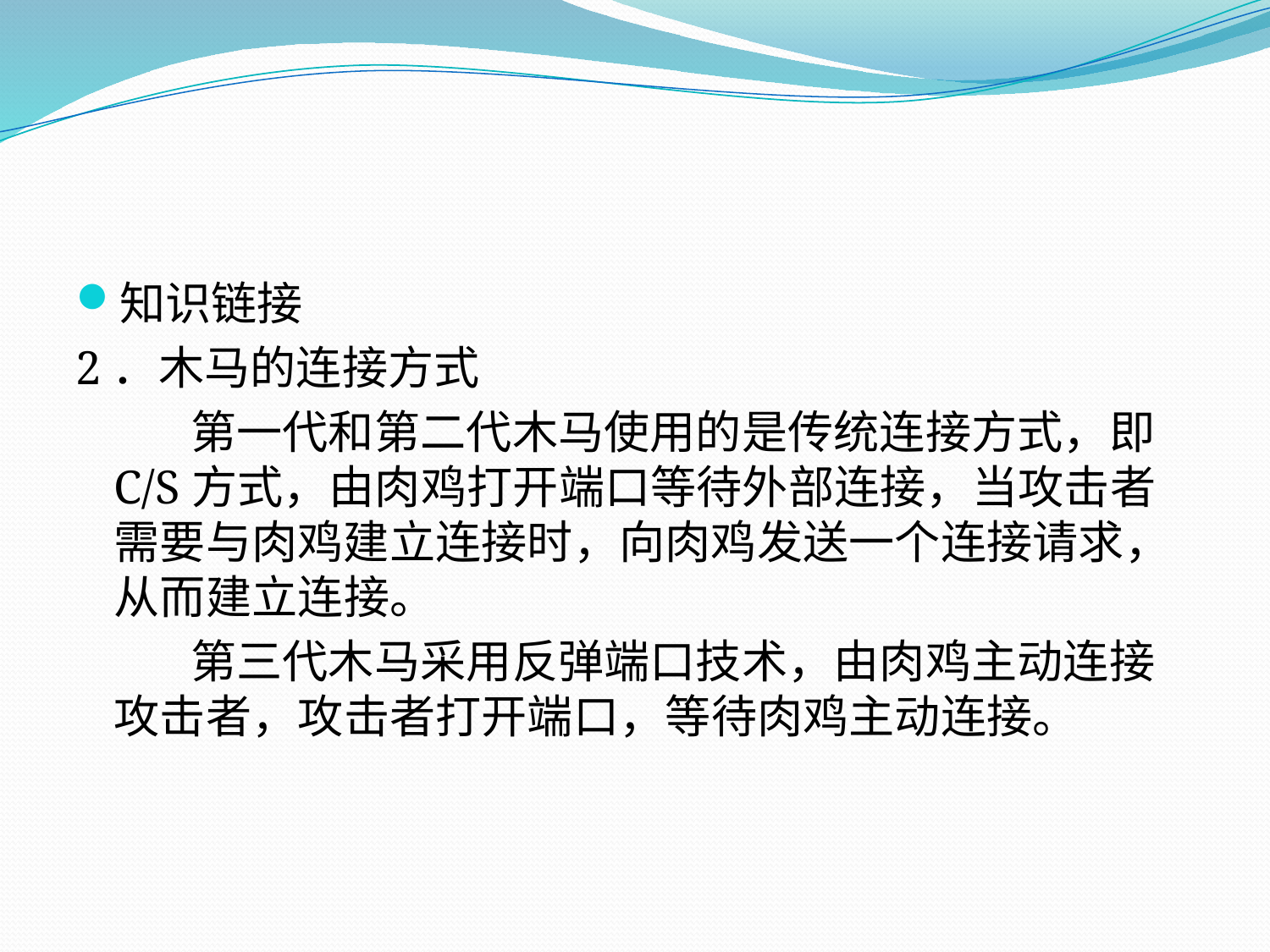

#
知识链接
2．木马的连接方式
          第一代和第二代木马使用的是传统连接方式，即C/S方式，由肉鸡打开端口等待外部连接，当攻击者需要与肉鸡建立连接时，向肉鸡发送一个连接请求，从而建立连接。
          第三代木马采用反弹端口技术，由肉鸡主动连接攻击者，攻击者打开端口，等待肉鸡主动连接。